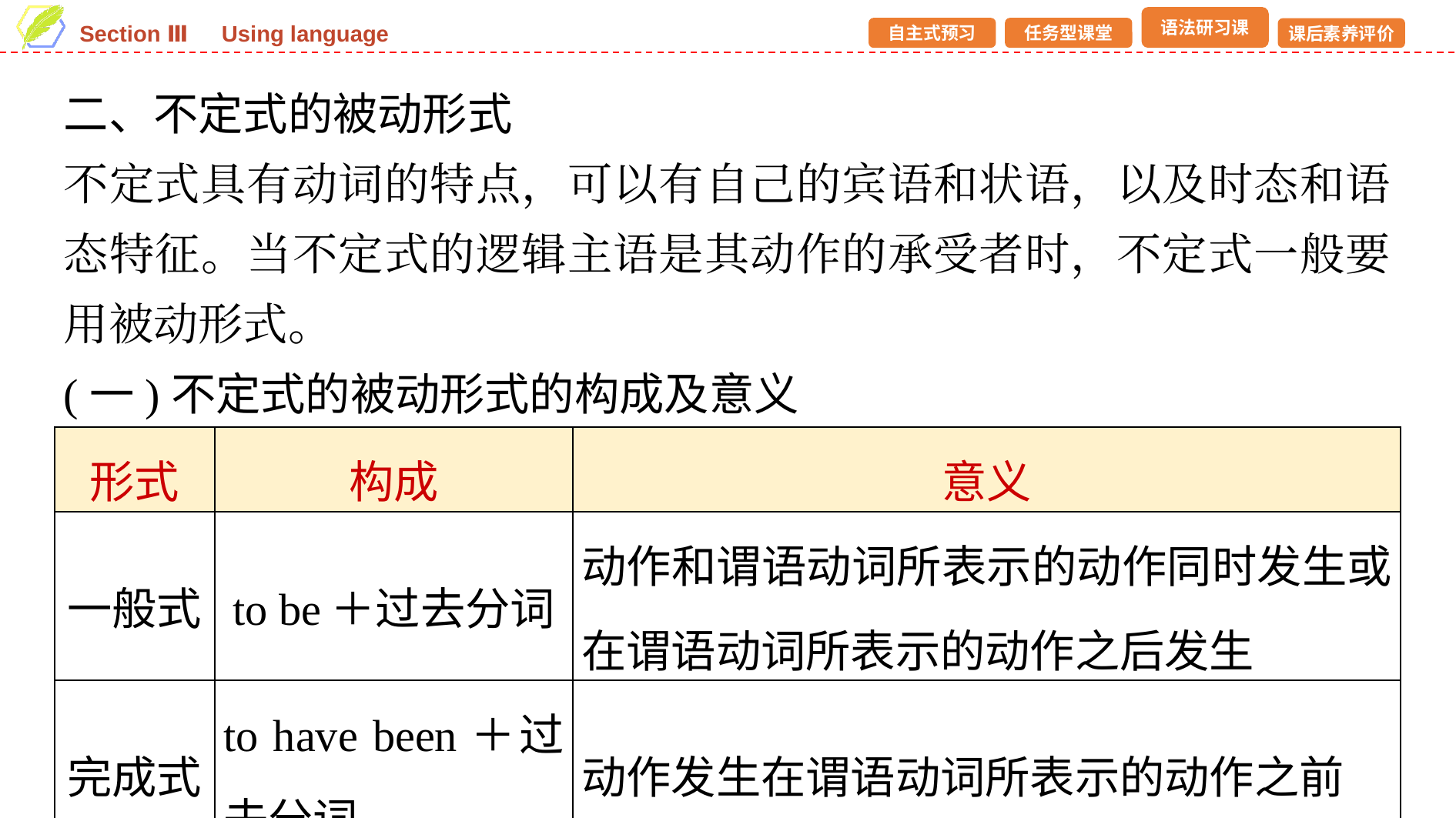

二、不定式的被动形式
不定式具有动词的特点，可以有自己的宾语和状语，以及时态和语态特征。当不定式的逻辑主语是其动作的承受者时，不定式一般要用被动形式。
(一)不定式的被动形式的构成及意义
| 形式 | 构成 | 意义 |
| --- | --- | --- |
| 一般式 | to be＋过去分词 | 动作和谓语动词所表示的动作同时发生或在谓语动词所表示的动作之后发生 |
| 完成式 | to have been＋过去分词 | 动作发生在谓语动词所表示的动作之前 |